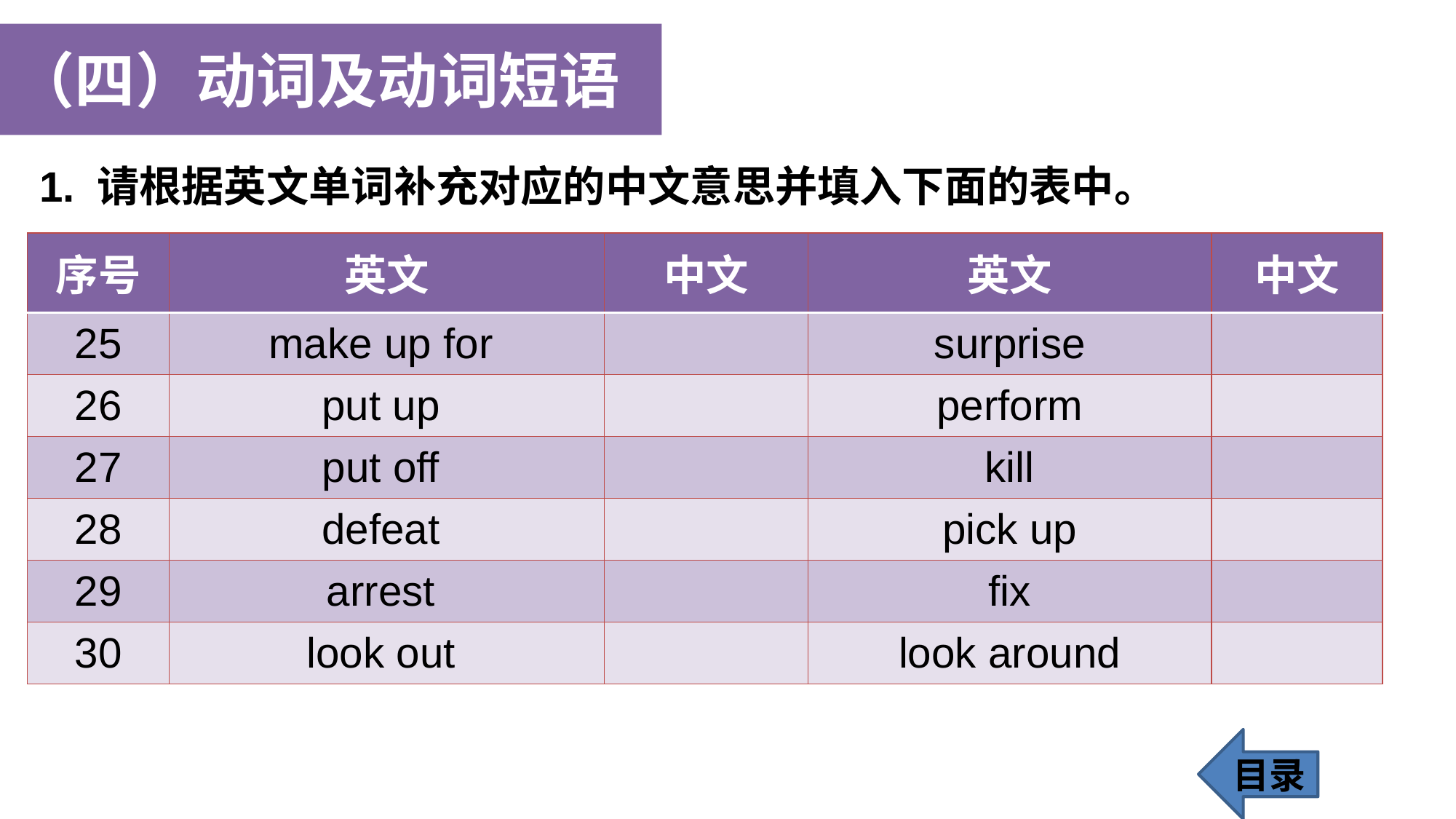

（四）动词及动词短语
1. 请根据英文单词补充对应的中文意思并填入下面的表中。
| 序号 | 英文 | 中文 | 英文 | 中文 |
| --- | --- | --- | --- | --- |
| 25 | make up for |  | surprise |  |
| 26 | put up |  | perform |  |
| 27 | put off |  | kill |  |
| 28 | defeat |  | pick up |  |
| 29 | arrest |  | fix |  |
| 30 | look out |  | look around |  |
目录
114